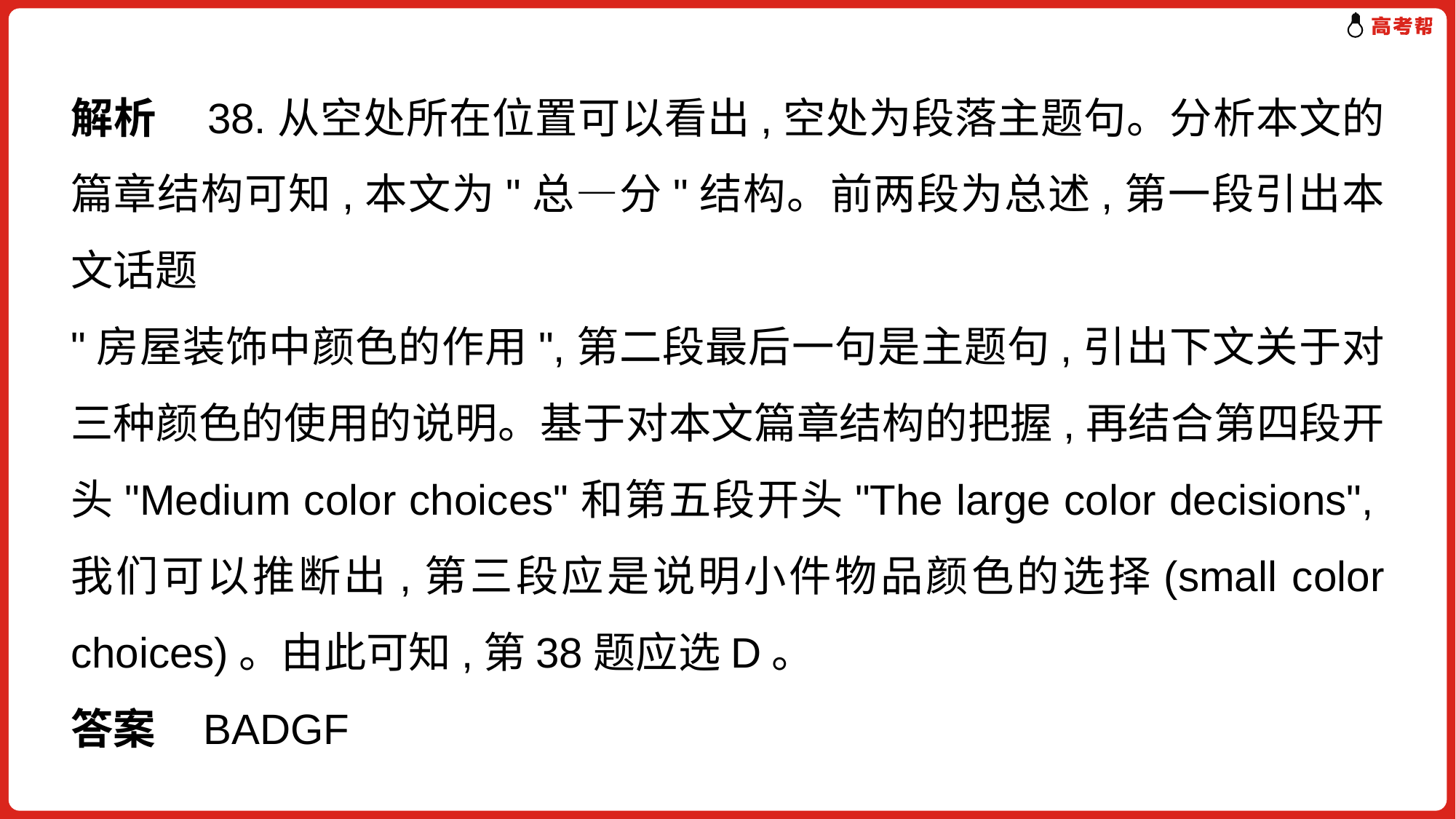

解析    38.从空处所在位置可以看出,空处为段落主题句。分析本文的篇章结构可知,本文为"总—分"结构。前两段为总述,第一段引出本文话题
"房屋装饰中颜色的作用",第二段最后一句是主题句,引出下文关于对三种颜色的使用的说明。基于对本文篇章结构的把握,再结合第四段开头"Medium color choices"和第五段开头"The large color decisions",我们可以推断出,第三段应是说明小件物品颜色的选择(small color choices)。由此可知,第38题应选D。
答案    BADGF